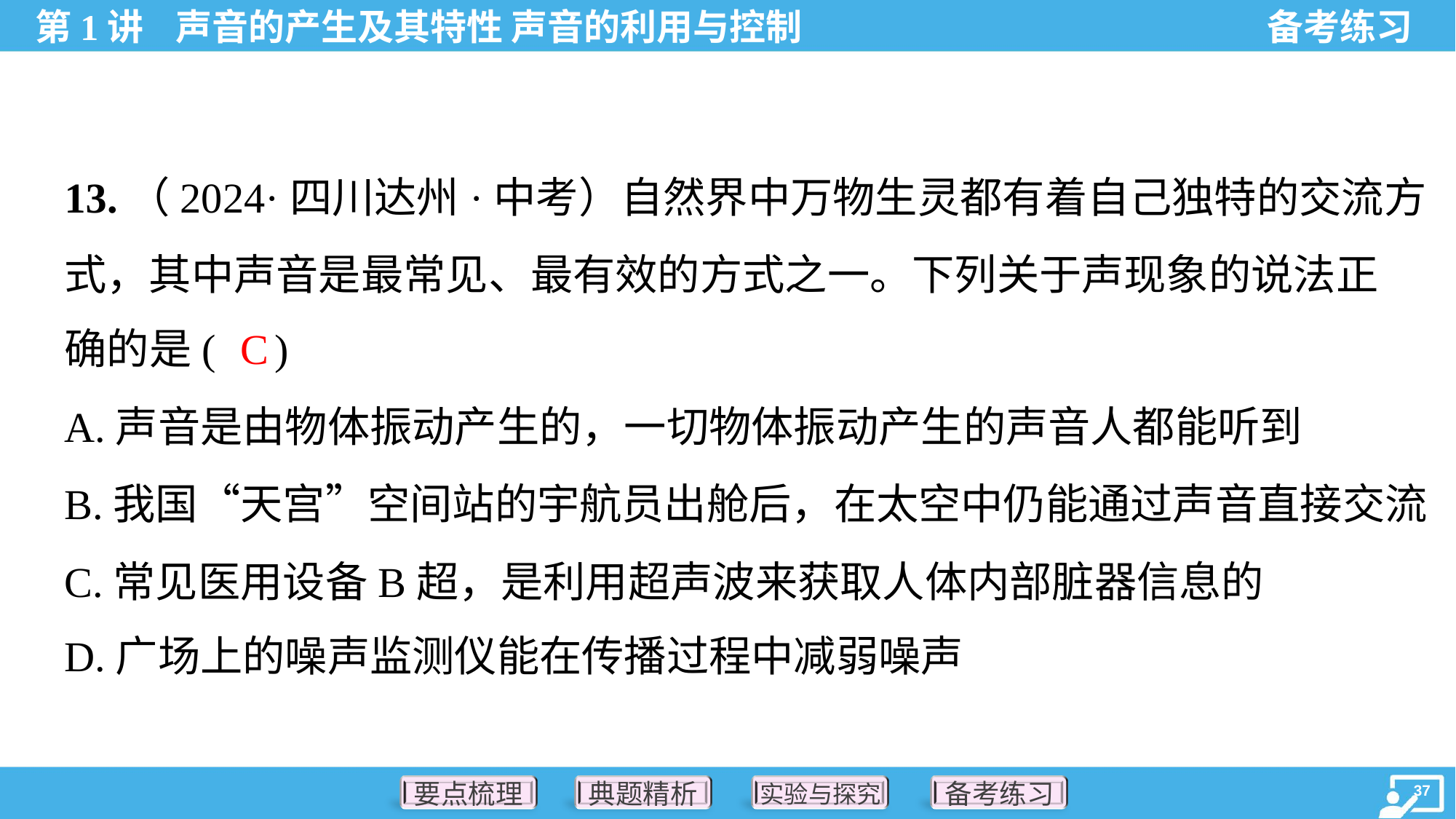

13.（2024·四川达州·中考）自然界中万物生灵都有着自己独特的交流方
式，其中声音是最常见、最有效的方式之一。下列关于声现象的说法正
确的是(     )
C
A.声音是由物体振动产生的，一切物体振动产生的声音人都能听到
B.我国“天宫”空间站的宇航员出舱后，在太空中仍能通过声音直接交流
C.常见医用设备B超，是利用超声波来获取人体内部脏器信息的
D.广场上的噪声监测仪能在传播过程中减弱噪声